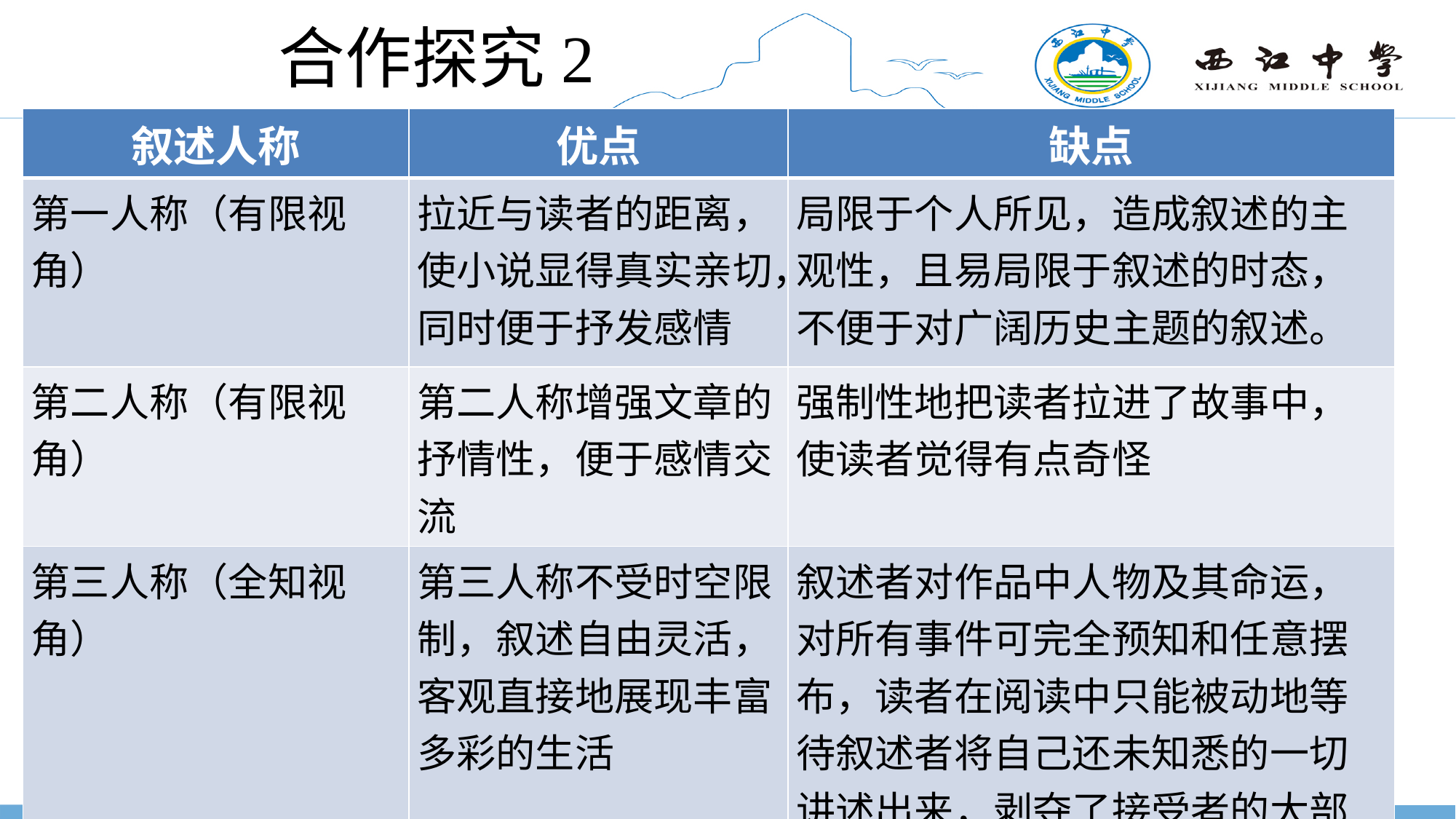

# 合作探究2
| 叙述人称 | 优点 | 缺点 |
| --- | --- | --- |
| 第一人称（有限视角） | 拉近与读者的距离，使小说显得真实亲切，同时便于抒发感情 | 局限于个人所见，造成叙述的主观性，且易局限于叙述的时态，不便于对广阔历史主题的叙述。 |
| 第二人称（有限视角） | 第二人称增强文章的抒情性，便于感情交流 | 强制性地把读者拉进了故事中，使读者觉得有点奇怪 |
| 第三人称（全知视角） | 第三人称不受时空限制，叙述自由灵活，客观直接地展现丰富多彩的生活 | 叙述者对作品中人物及其命运，对所有事件可完全预知和任意摆布，读者在阅读中只能被动地等待叙述者将自己还未知悉的一切讲述出来，剥夺了接受者的大部分探索、解释作品的权利。 |